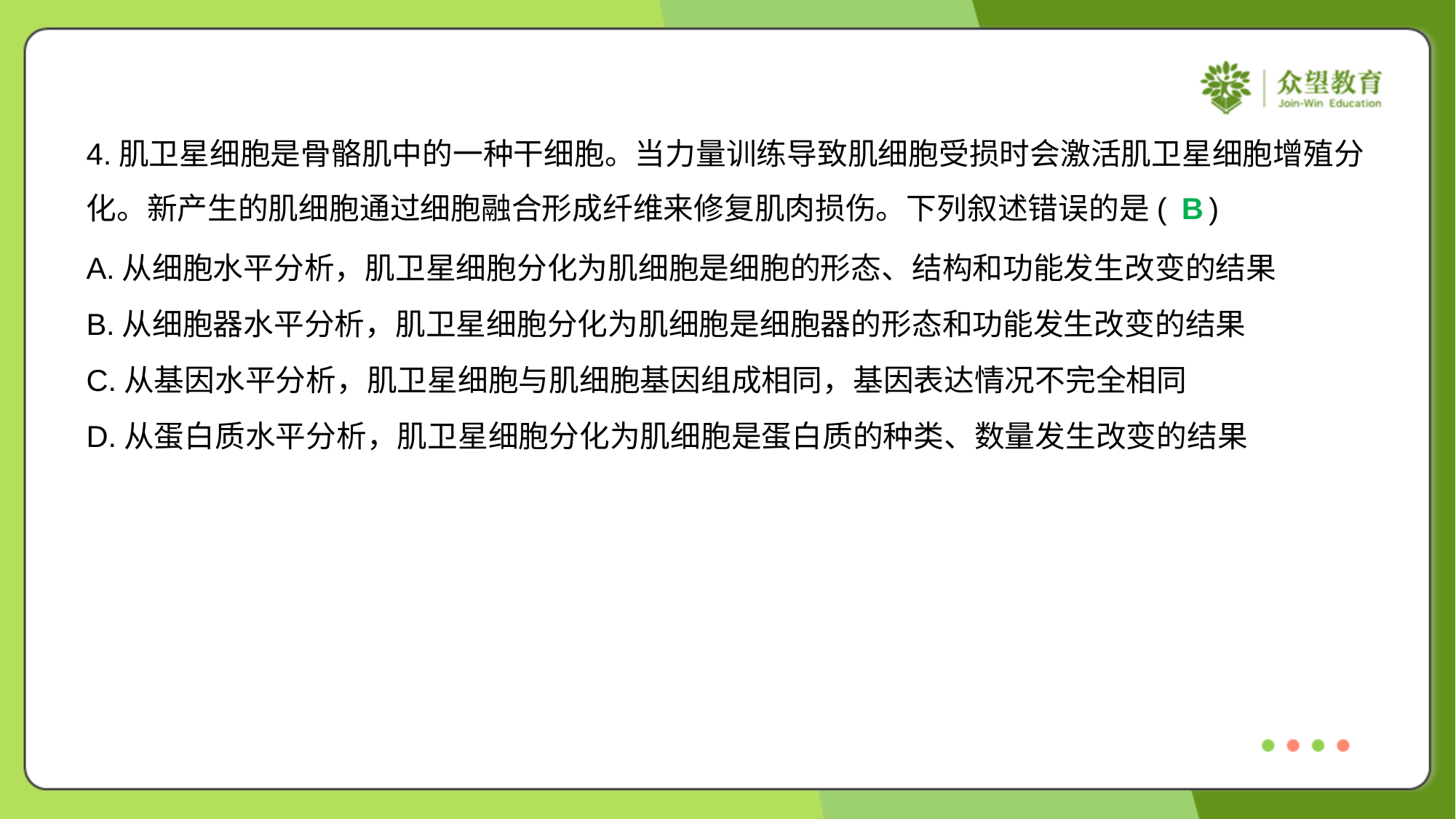

4.肌卫星细胞是骨骼肌中的一种干细胞。当力量训练导致肌细胞受损时会激活肌卫星细胞增殖分
化。新产生的肌细胞通过细胞融合形成纤维来修复肌肉损伤。下列叙述错误的是(     )
B
A.从细胞水平分析，肌卫星细胞分化为肌细胞是细胞的形态、结构和功能发生改变的结果
B.从细胞器水平分析，肌卫星细胞分化为肌细胞是细胞器的形态和功能发生改变的结果
C.从基因水平分析，肌卫星细胞与肌细胞基因组成相同，基因表达情况不完全相同
D.从蛋白质水平分析，肌卫星细胞分化为肌细胞是蛋白质的种类、数量发生改变的结果